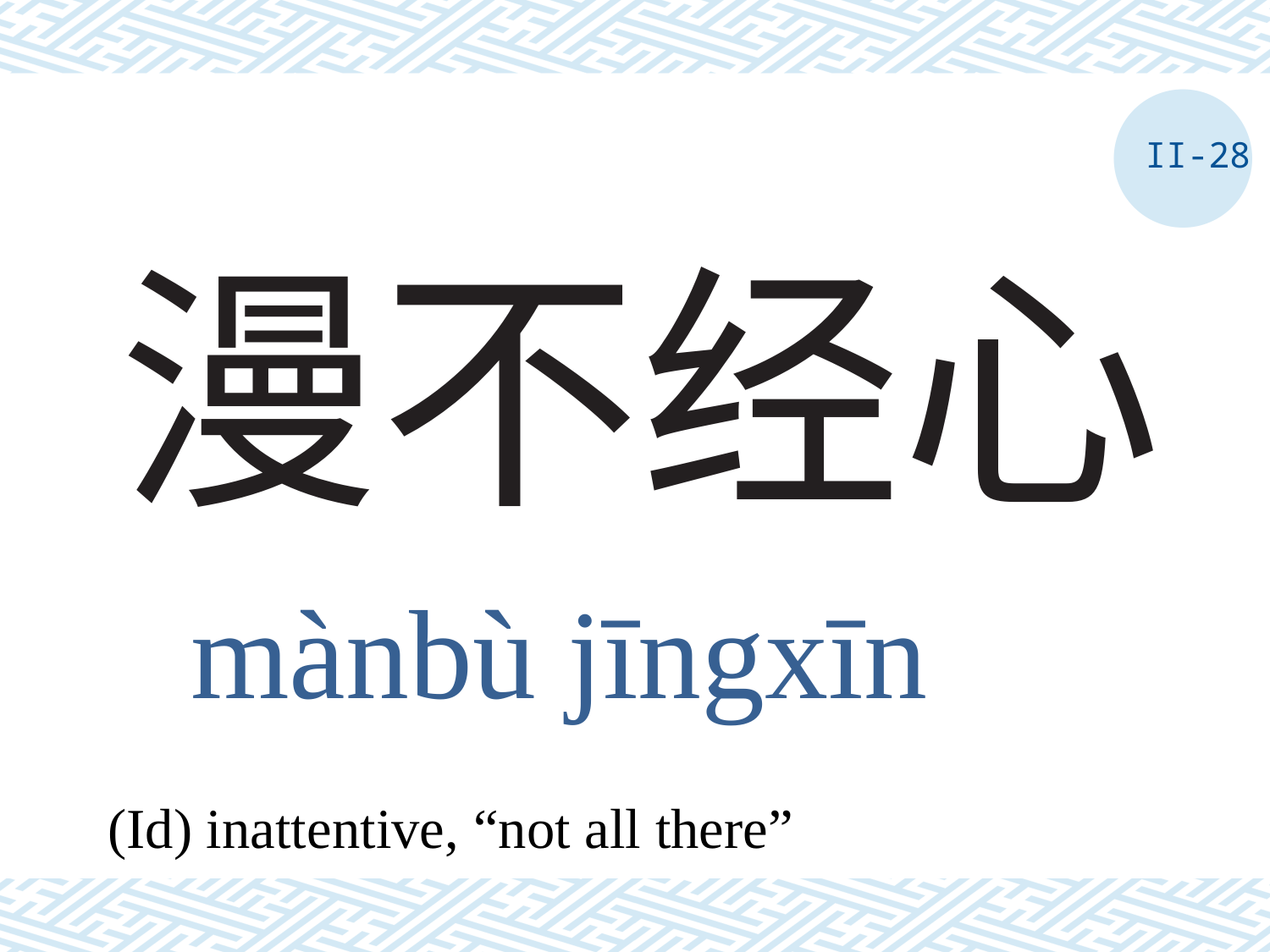

II-28

# 漫不经心
mànbù jīngxīn
(Id) inattentive, “not all there”